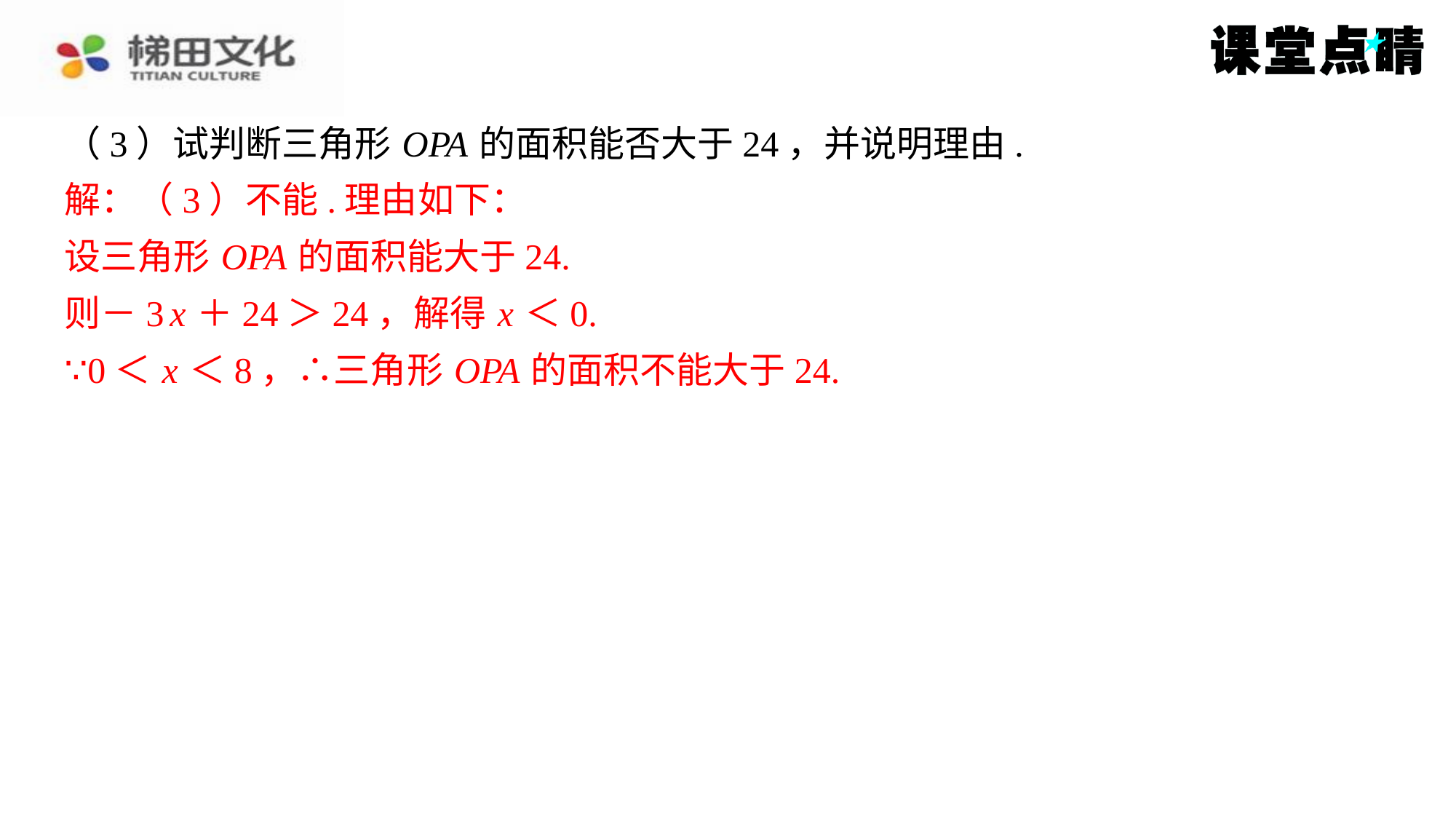

（3）试判断三角形 OPA 的面积能否大于24，并说明理由.
解：（3）不能.理由如下：
设三角形 OPA 的面积能大于24.
则－3 x ＋24＞24，解得 x ＜0.
∵0＜ x ＜8，∴三角形 OPA 的面积不能大于24.
解：（3）不能.理由如下：
设三角形 OPA 的面积能大于24.
则－3 x ＋24＞24，解得 x ＜0.
∵0＜ x ＜8，∴三角形 OPA 的面积不能大于24.